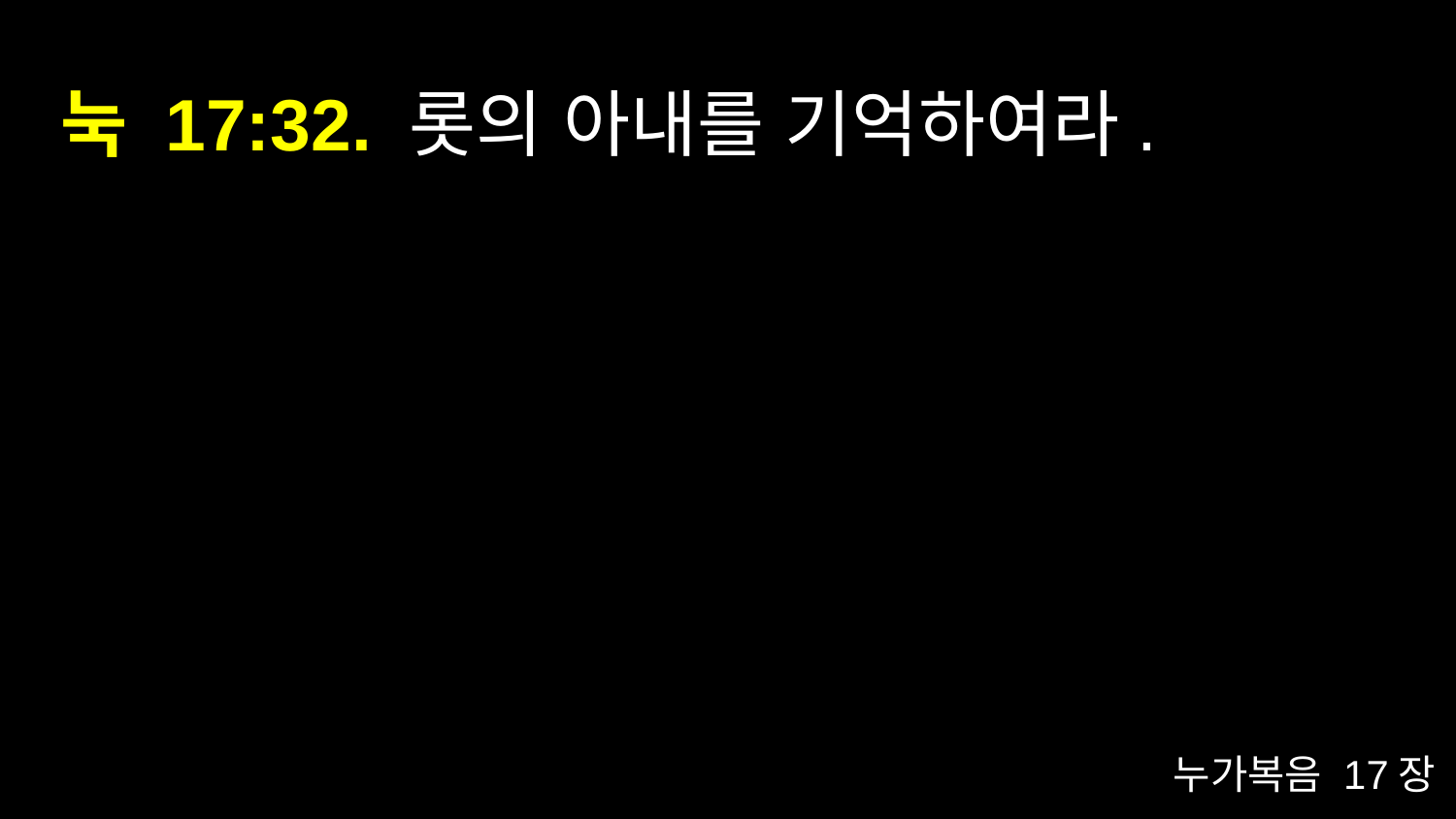

# 눅 17:32. 롯의 아내를 기억하여라.
누가복음 17장